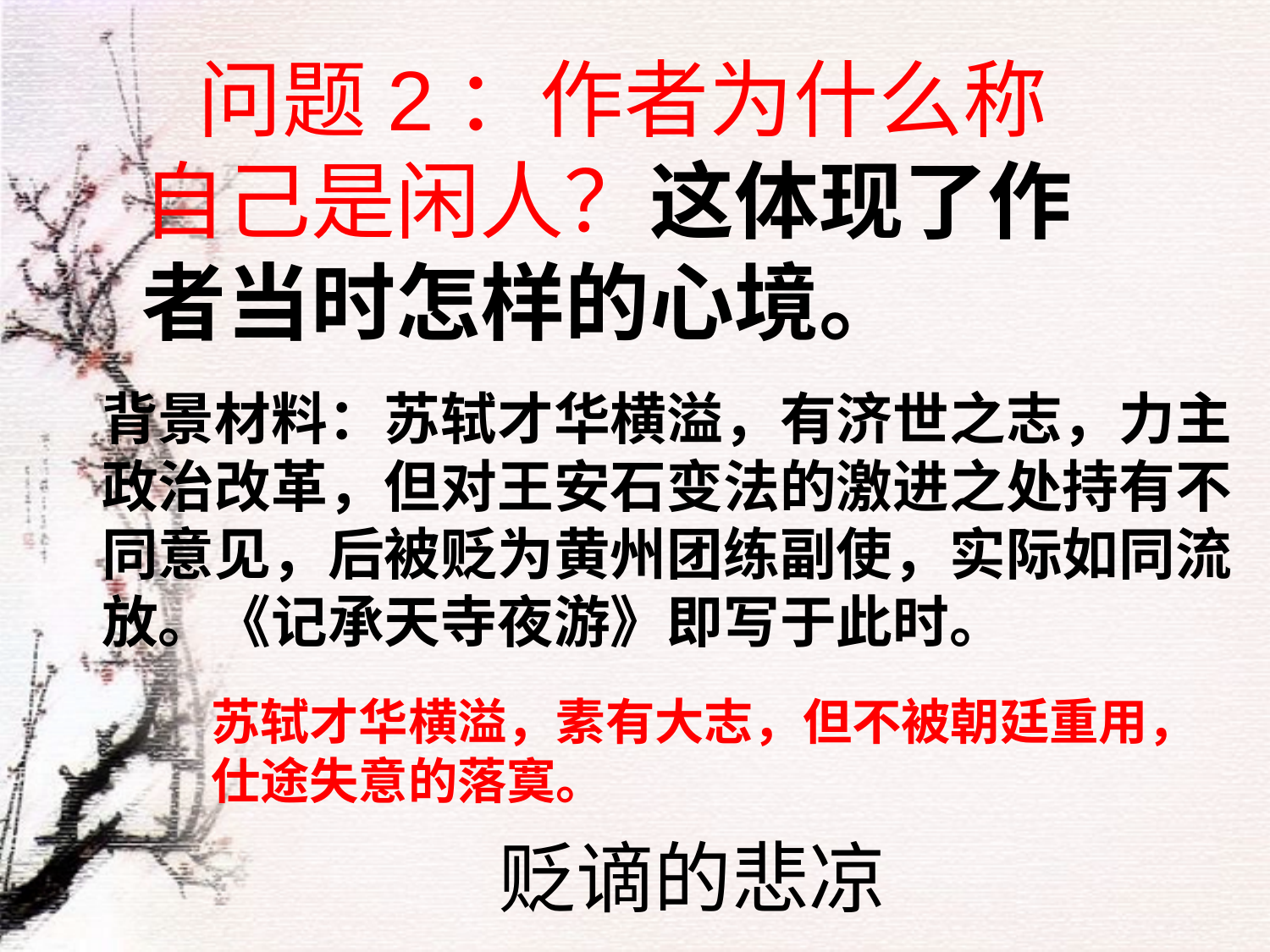

问题2：作者为什么称自己是闲人？这体现了作者当时怎样的心境。
背景材料：苏轼才华横溢，有济世之志，力主政治改革，但对王安石变法的激进之处持有不同意见，后被贬为黄州团练副使，实际如同流放。《记承天寺夜游》即写于此时。
苏轼才华横溢，素有大志，但不被朝廷重用，仕途失意的落寞。
贬谪的悲凉